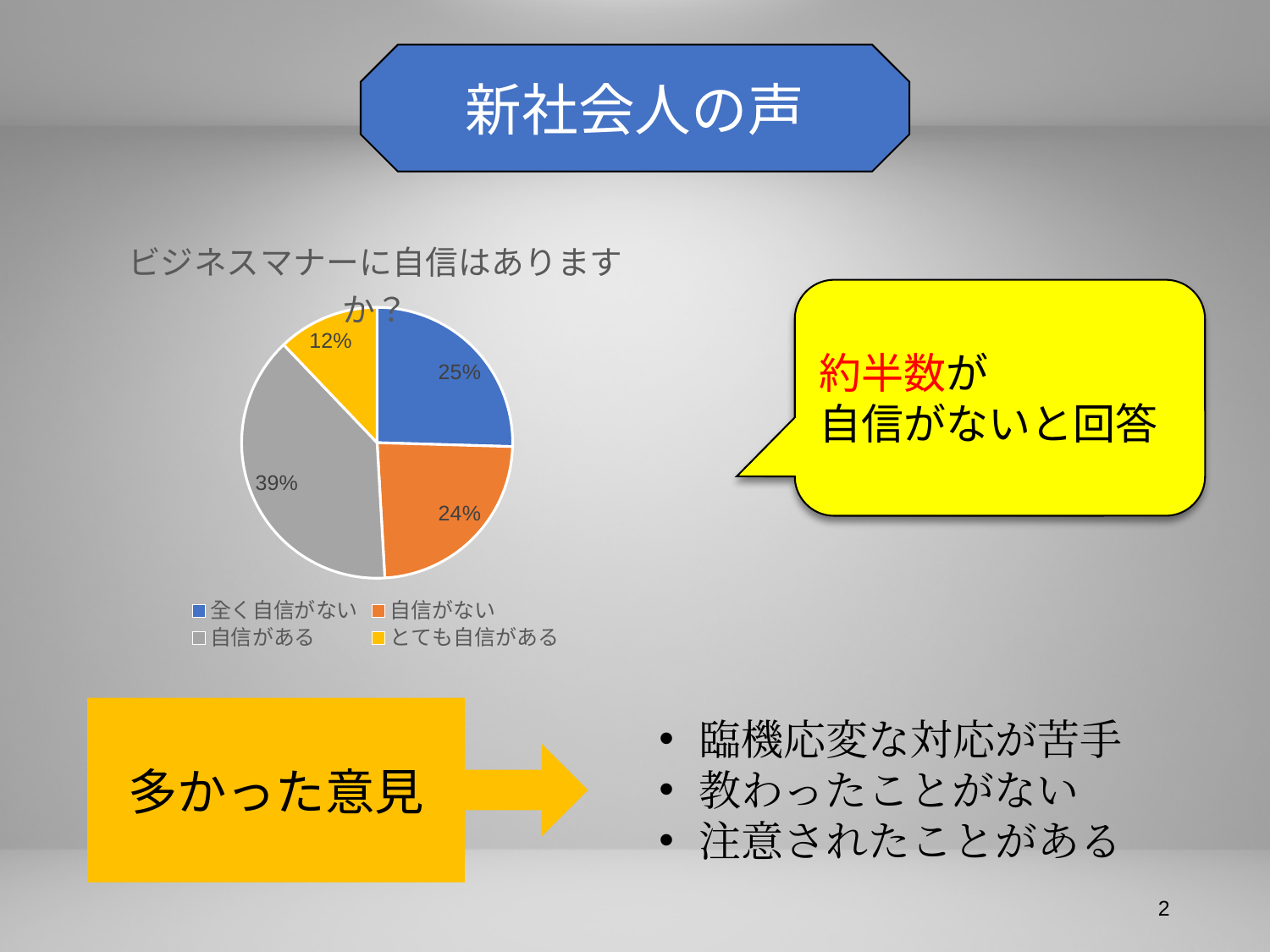

新社会人の声

### Chart: ビジネスマナーに自信はありますか？

| Category | 回答数 |
|---|---|
| 全く自信がない | 126.0 |
| 自信がない | 117.0 |
| 自信がある | 192.0 |
| とても自信がある | 60.0 |
約半数が
自信がないと回答
多かった意見
臨機応変な対応が苦手
教わったことがない
注意されたことがある
2